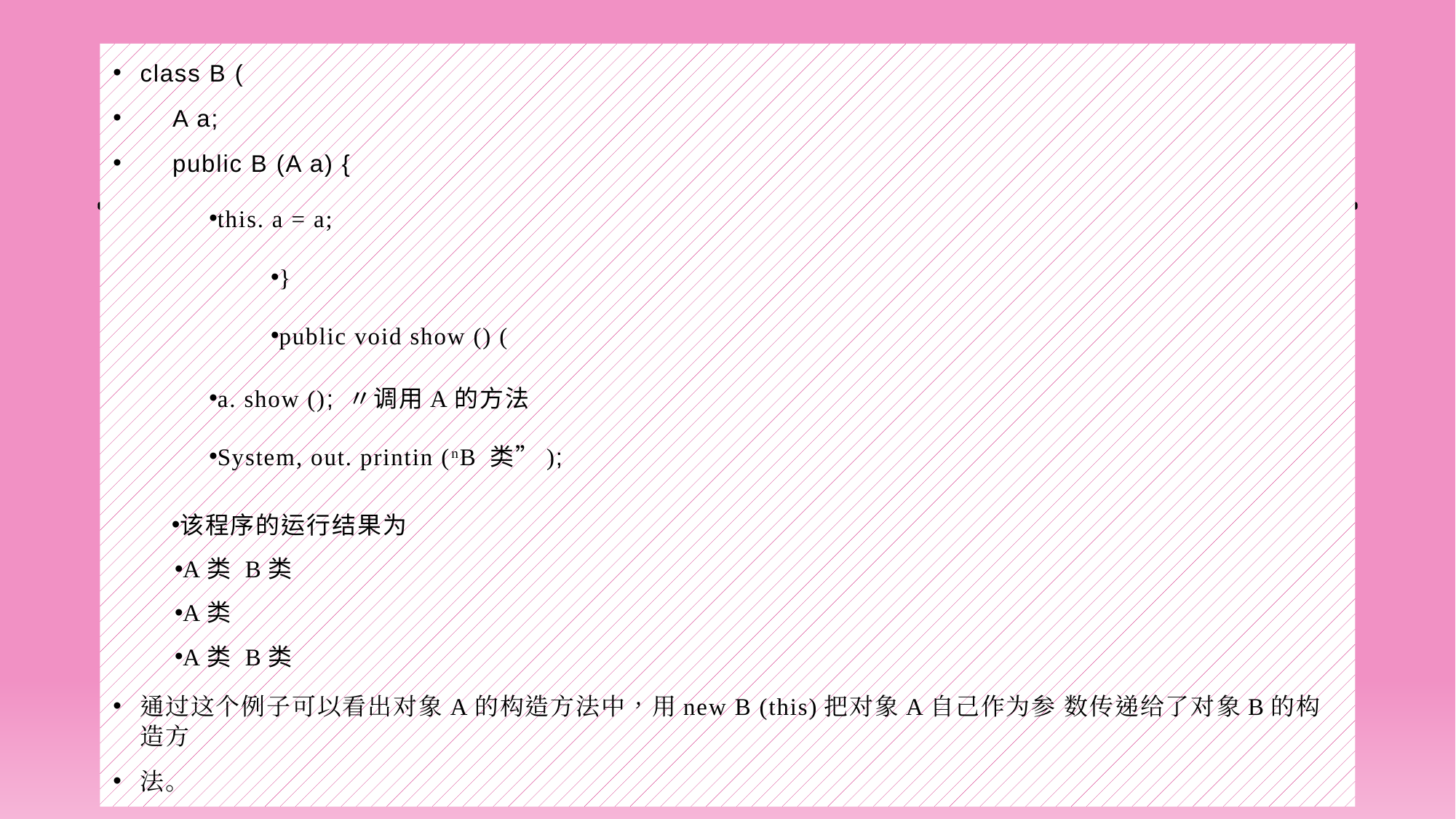

#
class B (
    A a;
    public B (A a) {
this. a = a;
}
public void show () (
a. show (); 〃调用A的方法
System, out. printin (nB 类”);
该程序的运行结果为
A类 B类
A类
A类 B类
通过这个例子可以看出对象A的构造方法中，用new B (this)把对象A自己作为参 数传递给了对象B的构造方
法。